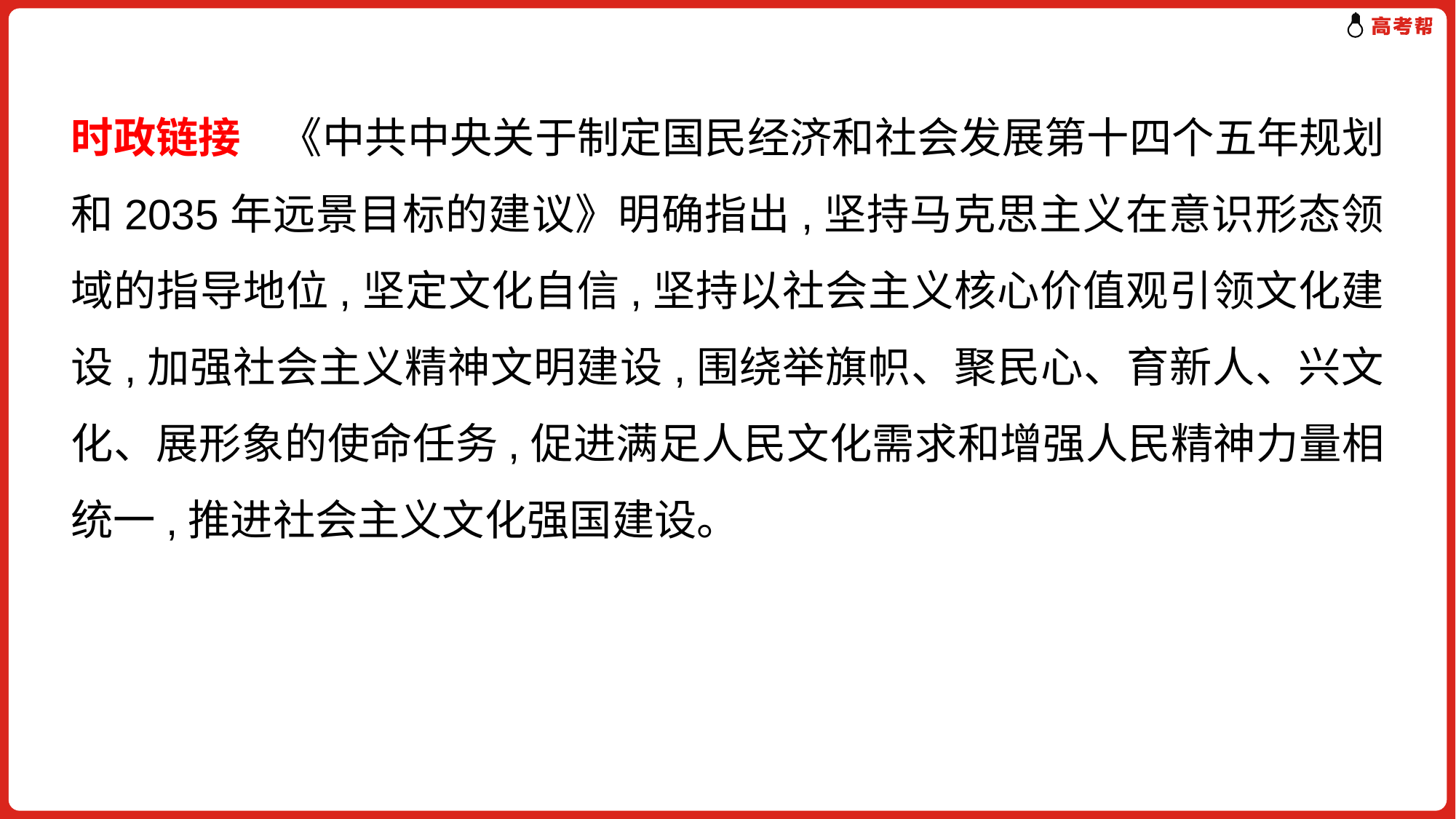

时政链接    《中共中央关于制定国民经济和社会发展第十四个五年规划和2035年远景目标的建议》明确指出,坚持马克思主义在意识形态领域的指导地位,坚定文化自信,坚持以社会主义核心价值观引领文化建设,加强社会主义精神文明建设,围绕举旗帜、聚民心、育新人、兴文化、展形象的使命任务,促进满足人民文化需求和增强人民精神力量相统一,推进社会主义文化强国建设。